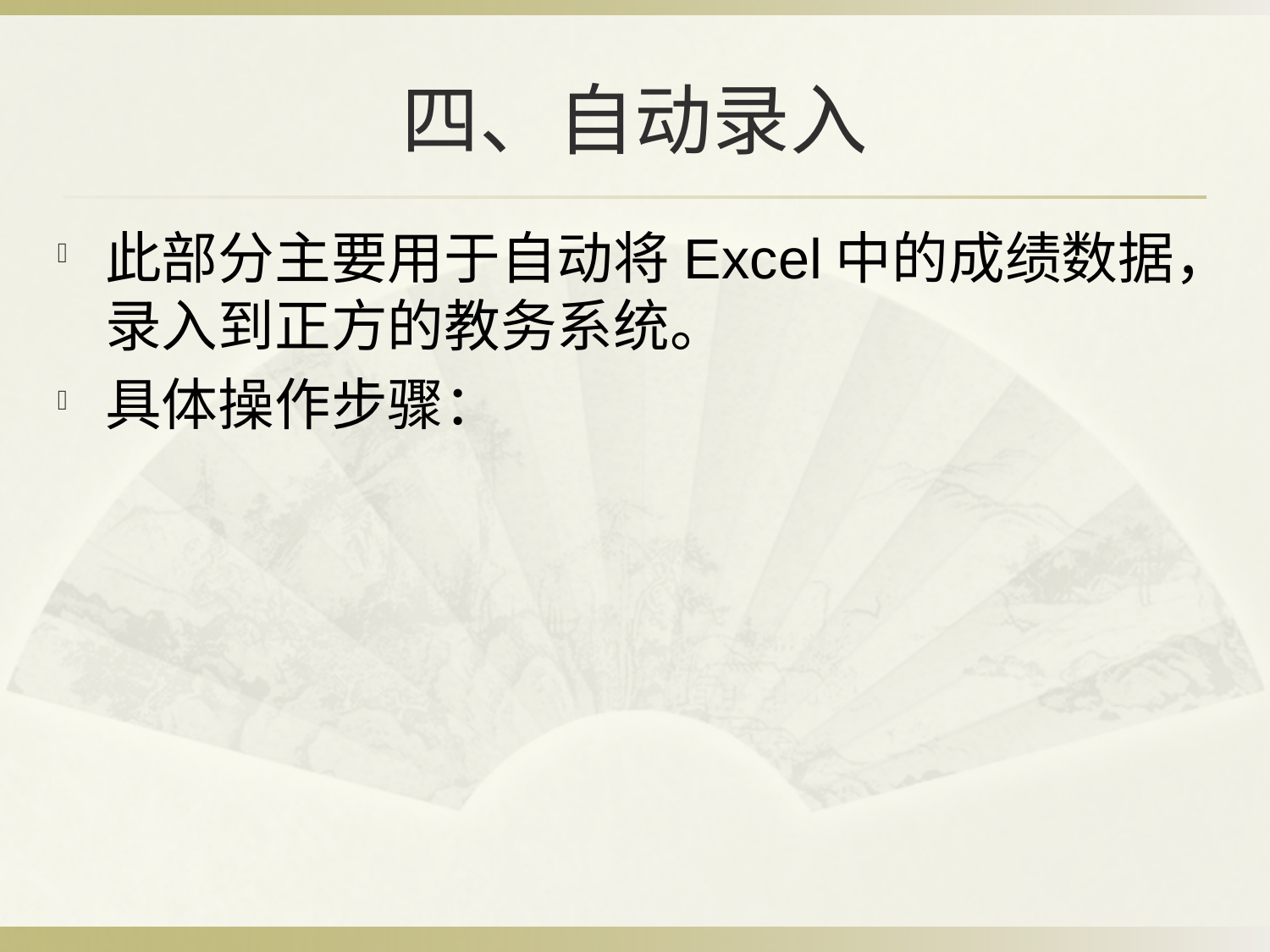

# 四、自动录入
此部分主要用于自动将Excel中的成绩数据，录入到正方的教务系统。
具体操作步骤：